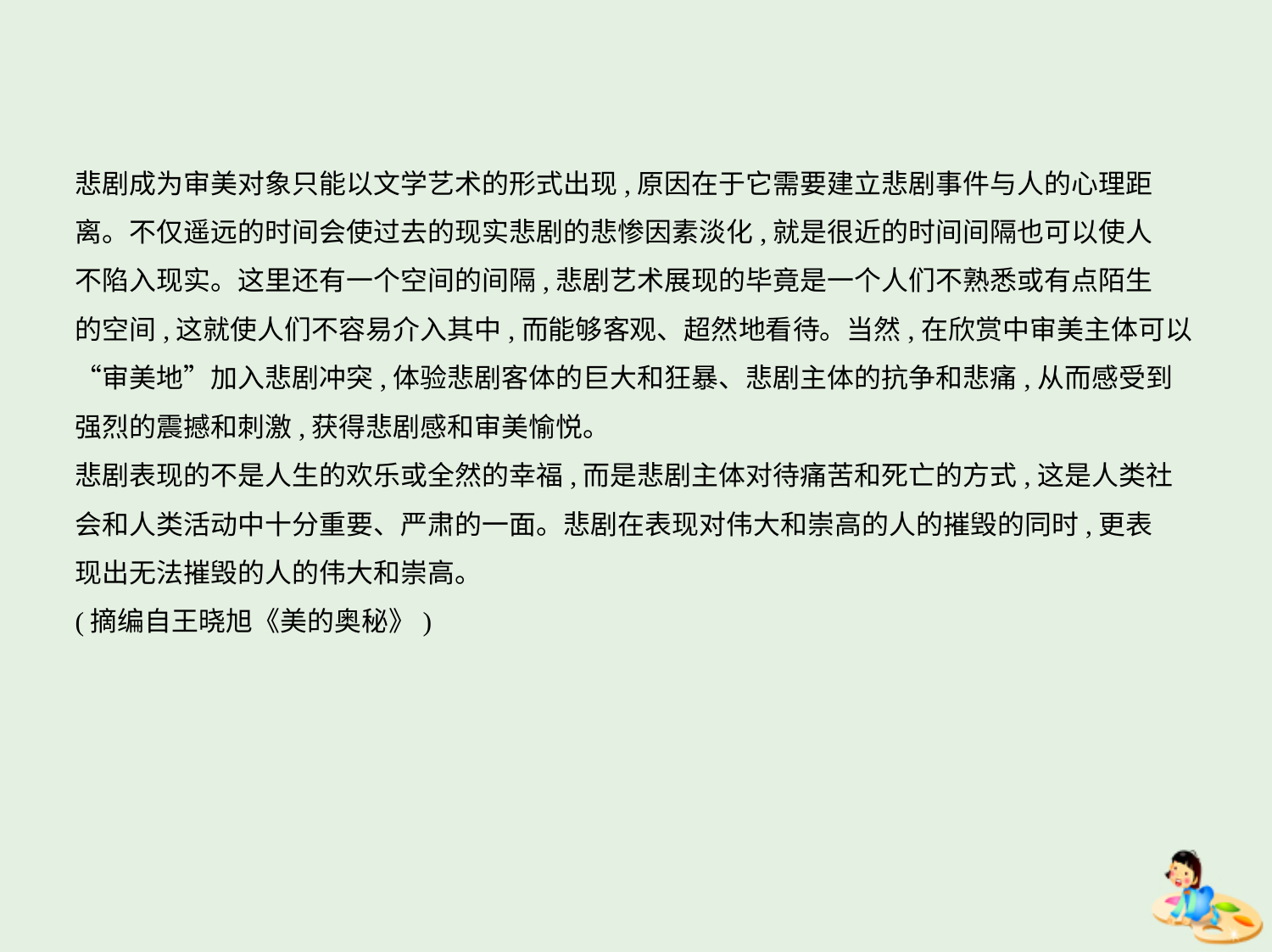

悲剧成为审美对象只能以文学艺术的形式出现,原因在于它需要建立悲剧事件与人的心理距
离。不仅遥远的时间会使过去的现实悲剧的悲惨因素淡化,就是很近的时间间隔也可以使人
不陷入现实。这里还有一个空间的间隔,悲剧艺术展现的毕竟是一个人们不熟悉或有点陌生
的空间,这就使人们不容易介入其中,而能够客观、超然地看待。当然,在欣赏中审美主体可以
“审美地”加入悲剧冲突,体验悲剧客体的巨大和狂暴、悲剧主体的抗争和悲痛,从而感受到
强烈的震撼和刺激,获得悲剧感和审美愉悦。
悲剧表现的不是人生的欢乐或全然的幸福,而是悲剧主体对待痛苦和死亡的方式,这是人类社
会和人类活动中十分重要、严肃的一面。悲剧在表现对伟大和崇高的人的摧毁的同时,更表
现出无法摧毁的人的伟大和崇高。
(摘编自王晓旭《美的奥秘》)